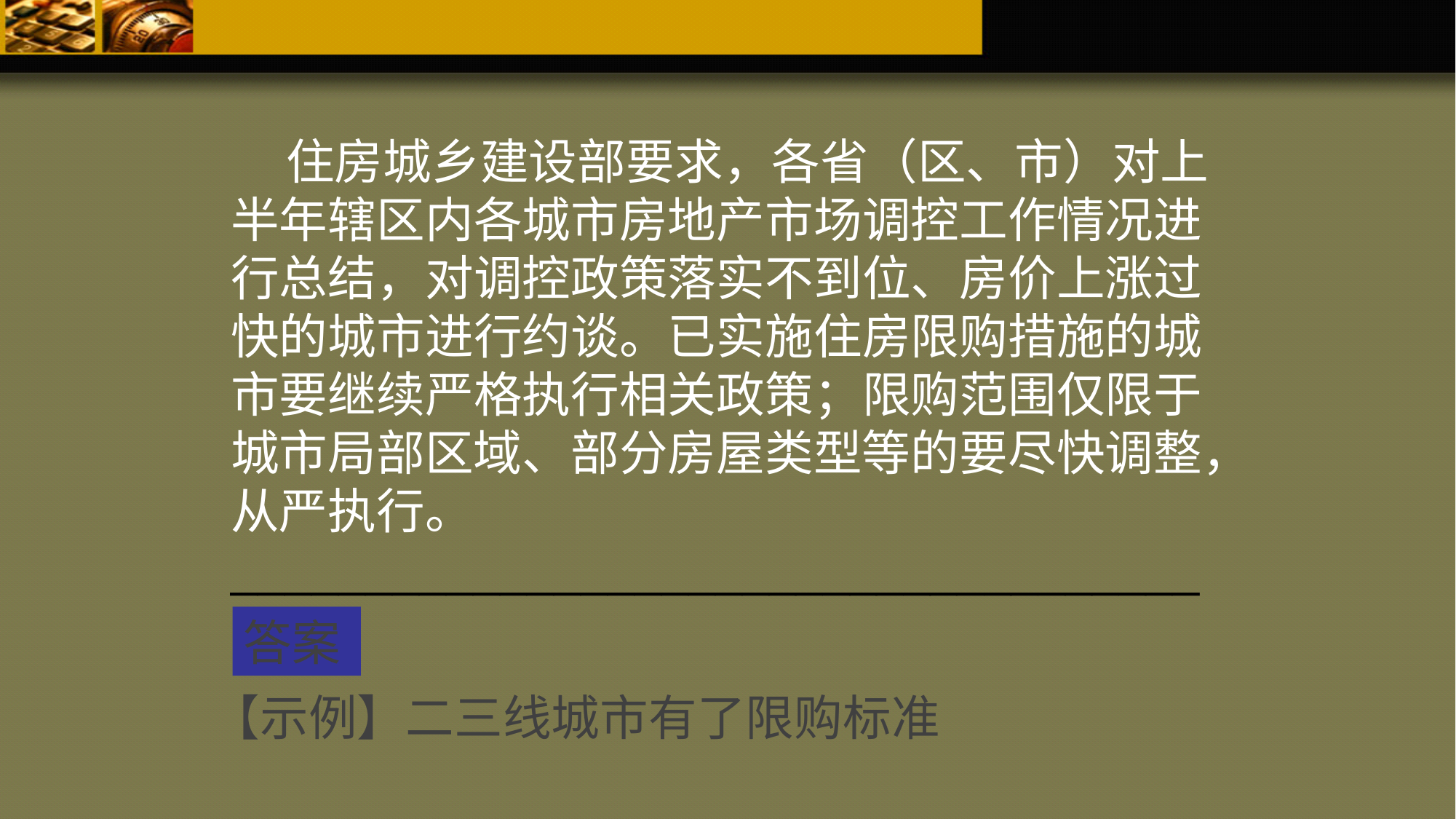

住房城乡建设部要求，各省（区、市）对上半年辖区内各城市房地产市场调控工作情况进行总结，对调控政策落实不到位、房价上涨过快的城市进行约谈。已实施住房限购措施的城市要继续严格执行相关政策；限购范围仅限于城市局部区域、部分房屋类型等的要尽快调整，从严执行。
____________________________________
答案
【示例】二三线城市有了限购标准